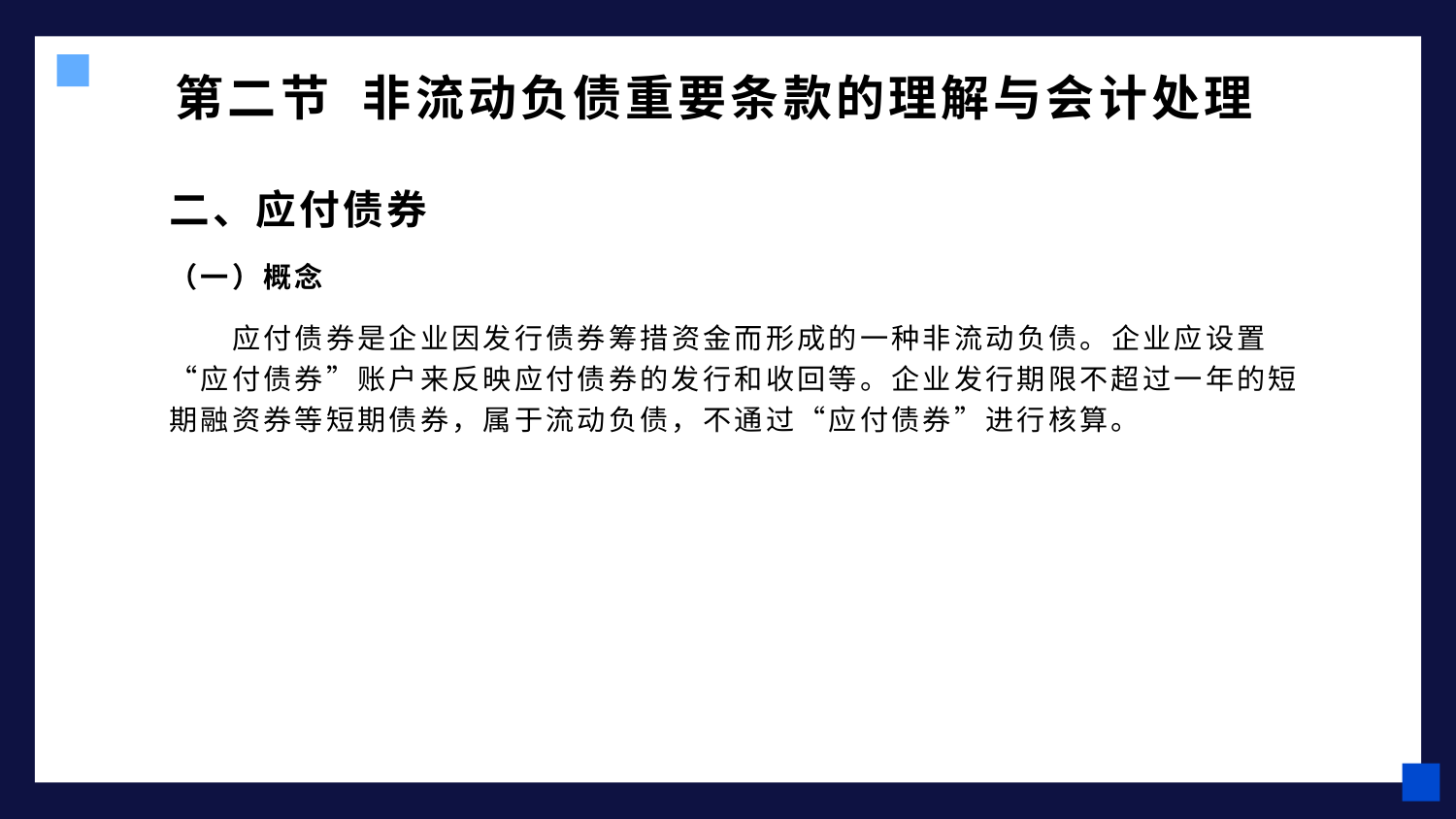

# 第二节  非流动负债重要条款的理解与会计处理
二、应付债券
（一）概念
      应付债券是企业因发行债券筹措资金而形成的一种非流动负债。企业应设置“应付债券”账户来反映应付债券的发行和收回等。企业发行期限不超过一年的短期融资券等短期债券，属于流动负债，不通过“应付债券”进行核算。